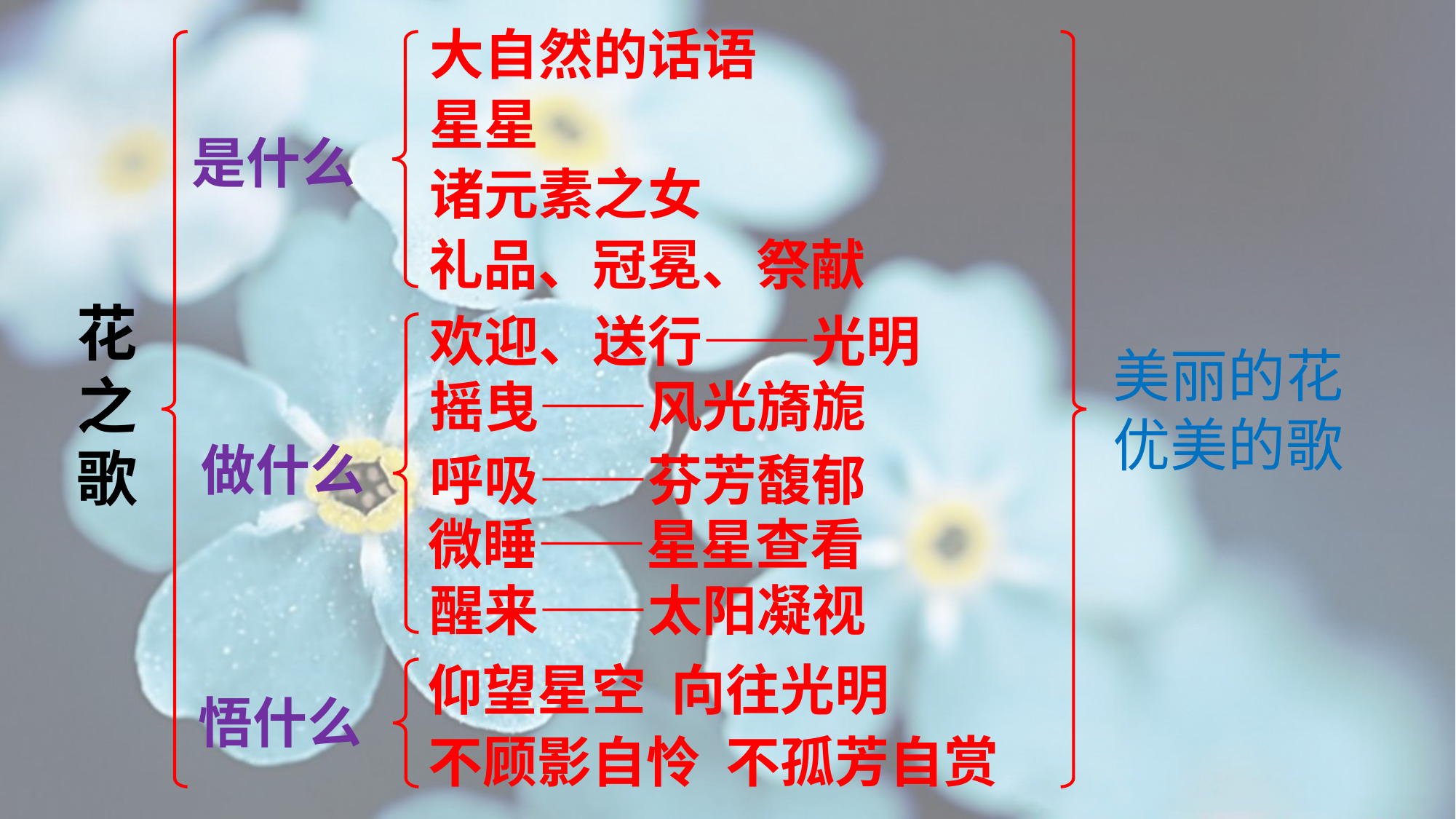

大自然的话语

星星
是什么
诸元素之女
礼品、冠冕、祭献
花之歌
欢迎、送行——光明

美丽的花
优美的歌
摇曳——风光旖旎
做什么
呼吸——芬芳馥郁
微睡——星星查看
醒来——太阳凝视
仰望星空  向往光明

悟什么
不顾影自怜  不孤芳自赏